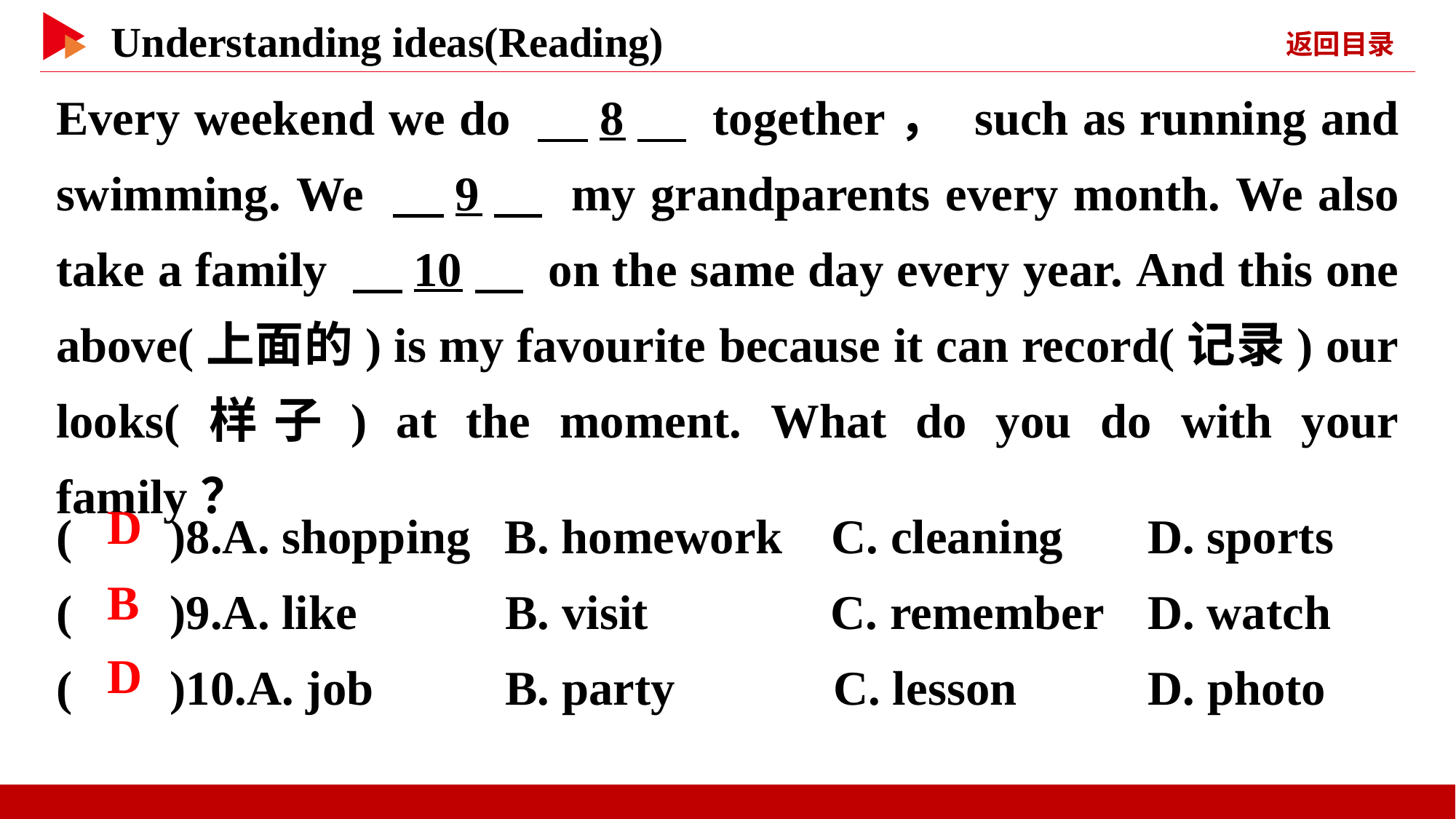

Every weekend we do 　8　 together， such as running and swimming. We 　9　 my grandparents every month. We also take a family 　10　 on the same day every year. And this one above(上面的) is my favourite because it can record(记录) our looks(样子) at the moment. What do you do with your family？
(        )8.A. shopping	 B. homework    C. cleaning	D. sports
(        )9.A. like	          B. visit               C. remember	D. watch
(        )10.A. job	          B. party             C. lesson	         D. photo
   D
   B
   D